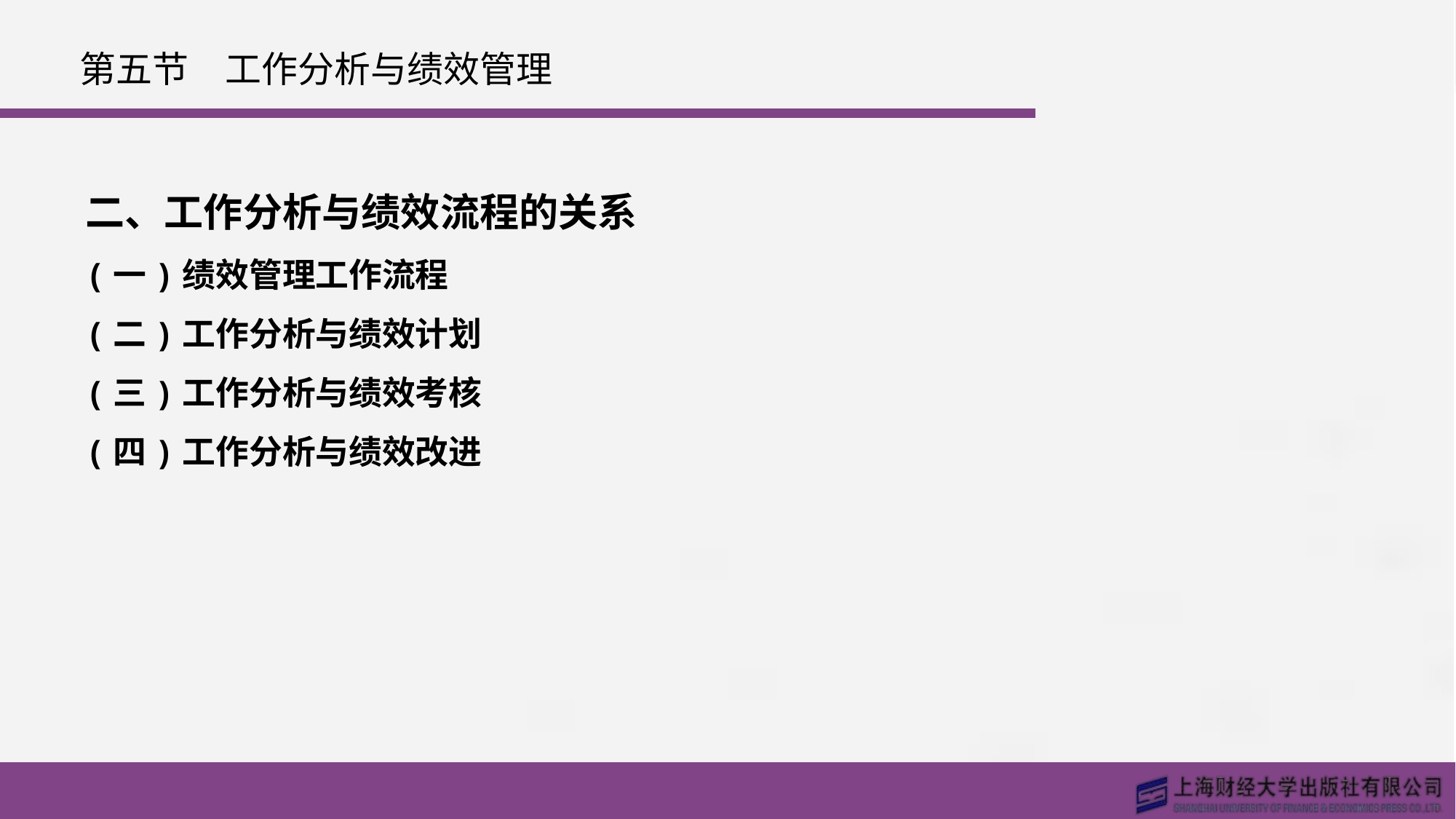

# 第五节　工作分析与绩效管理
二、工作分析与绩效流程的关系
(一)绩效管理工作流程
(二)工作分析与绩效计划
(三)工作分析与绩效考核
(四)工作分析与绩效改进